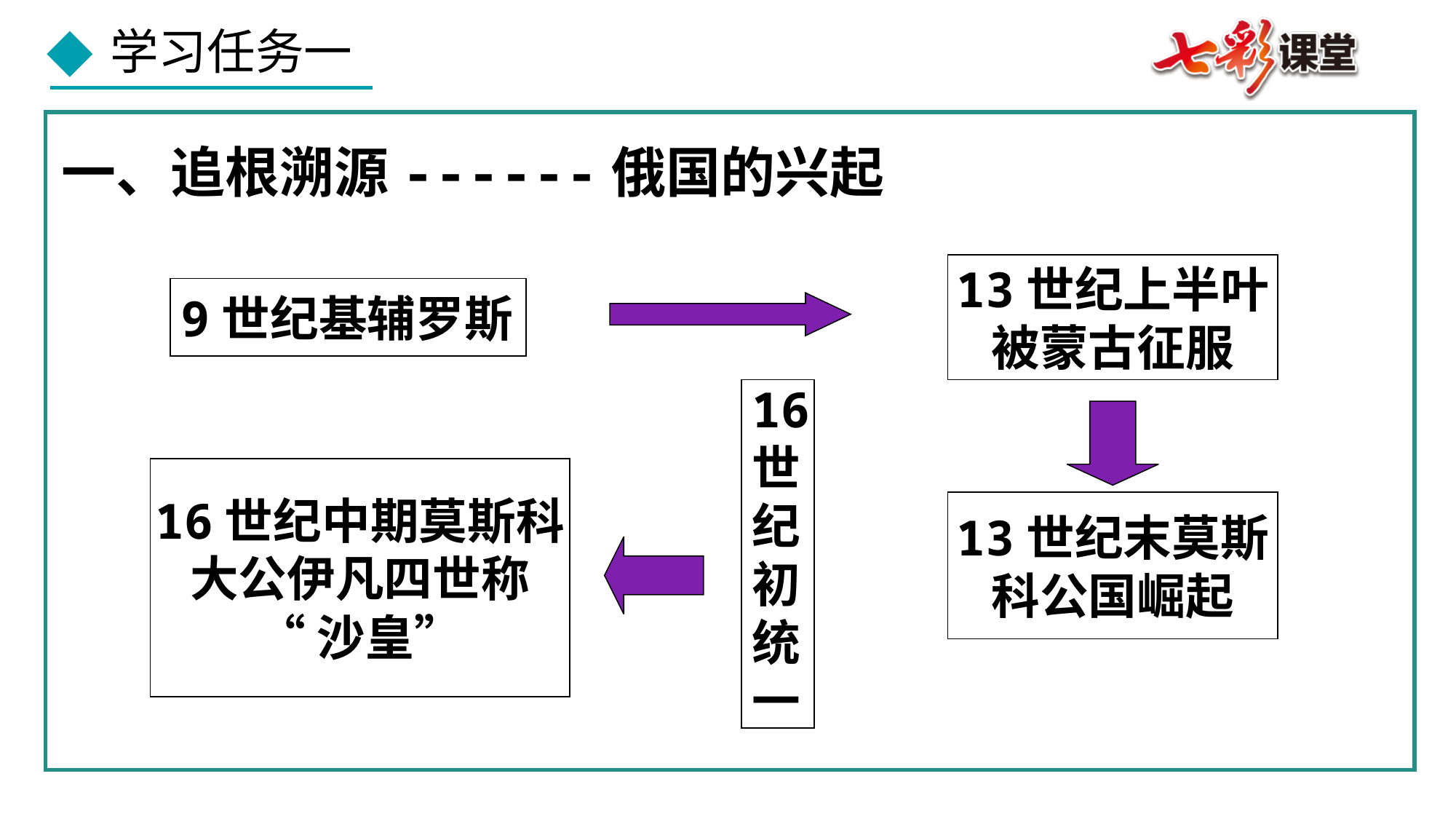

一、追根溯源------俄国的兴起
13世纪上半叶
被蒙古征服
9世纪基辅罗斯

16
世
纪
初
统
一

16世纪中期莫斯科
大公伊凡四世称
“沙皇”
13世纪末莫斯
科公国崛起